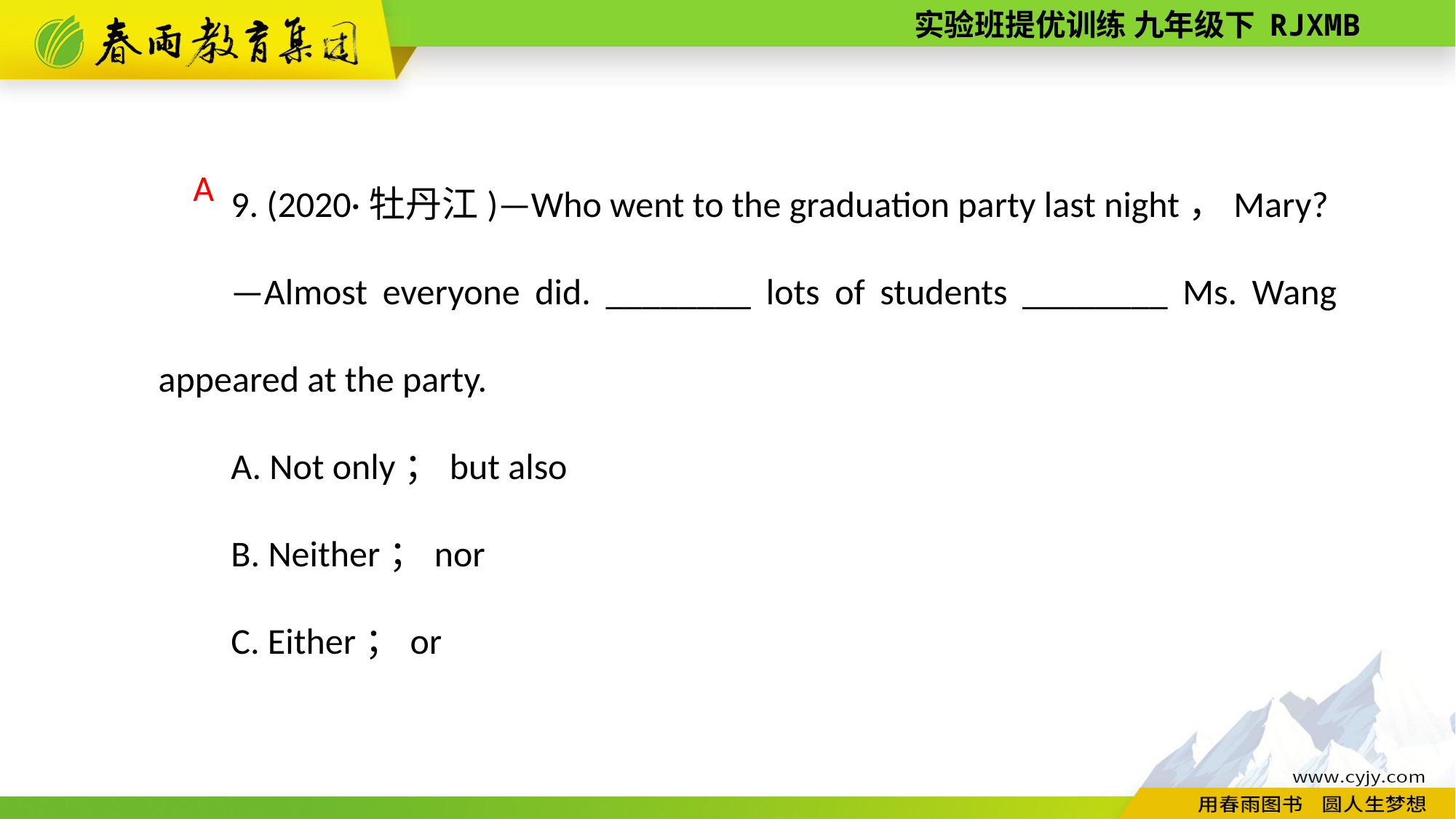

9. (2020·牡丹江)—Who went to the graduation party last night，Mary?
—Almost everyone did. ________ lots of students ________ Ms. Wang appeared at the party.
A. Not only；but also
B. Neither；nor
C. Either；or
A